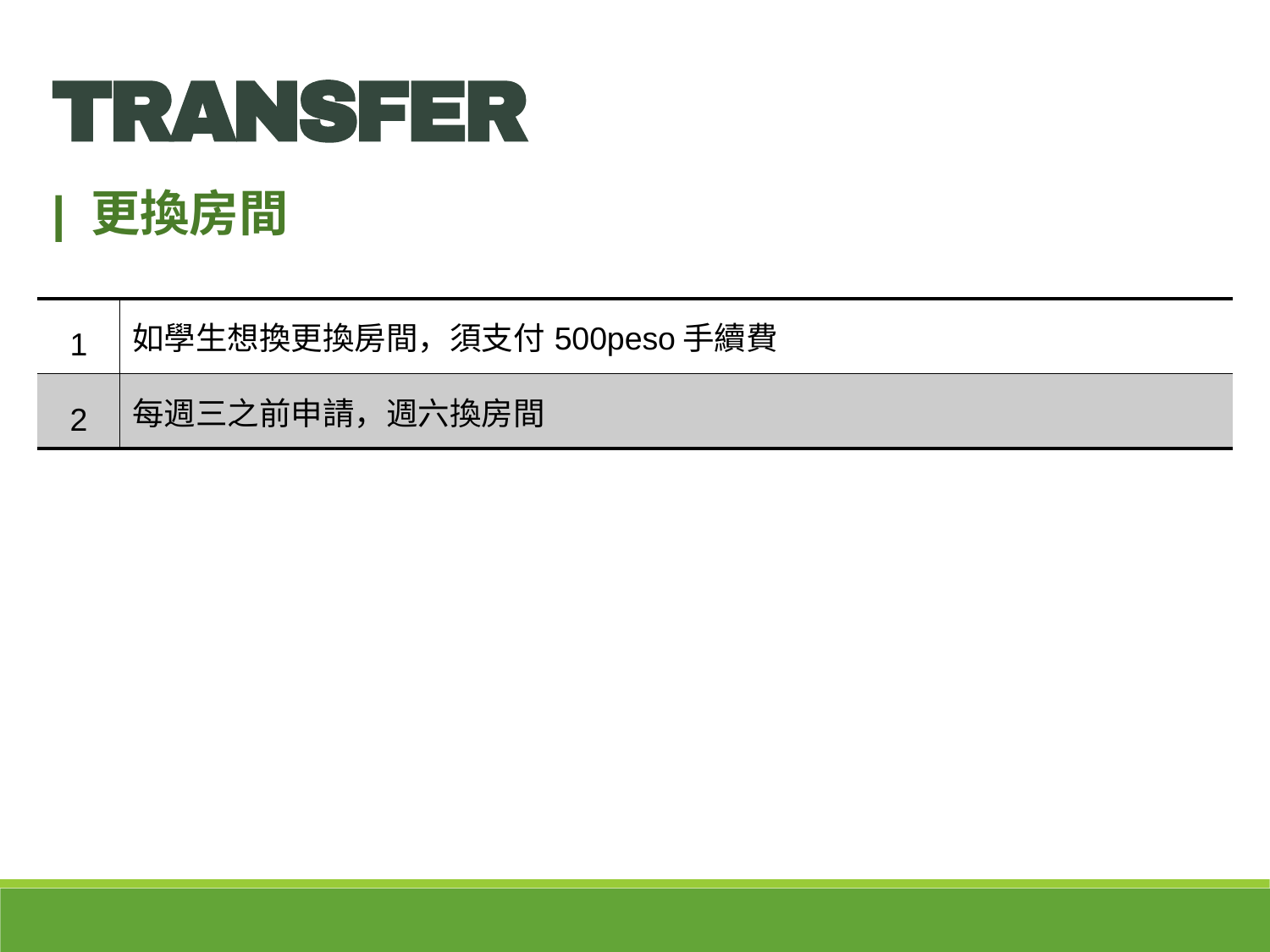

Transfer

| 更換房間
| 1 | 如學生想換更換房間，須支付500peso手續費 |
| --- | --- |
| 2 | 每週三之前申請，週六換房間 |